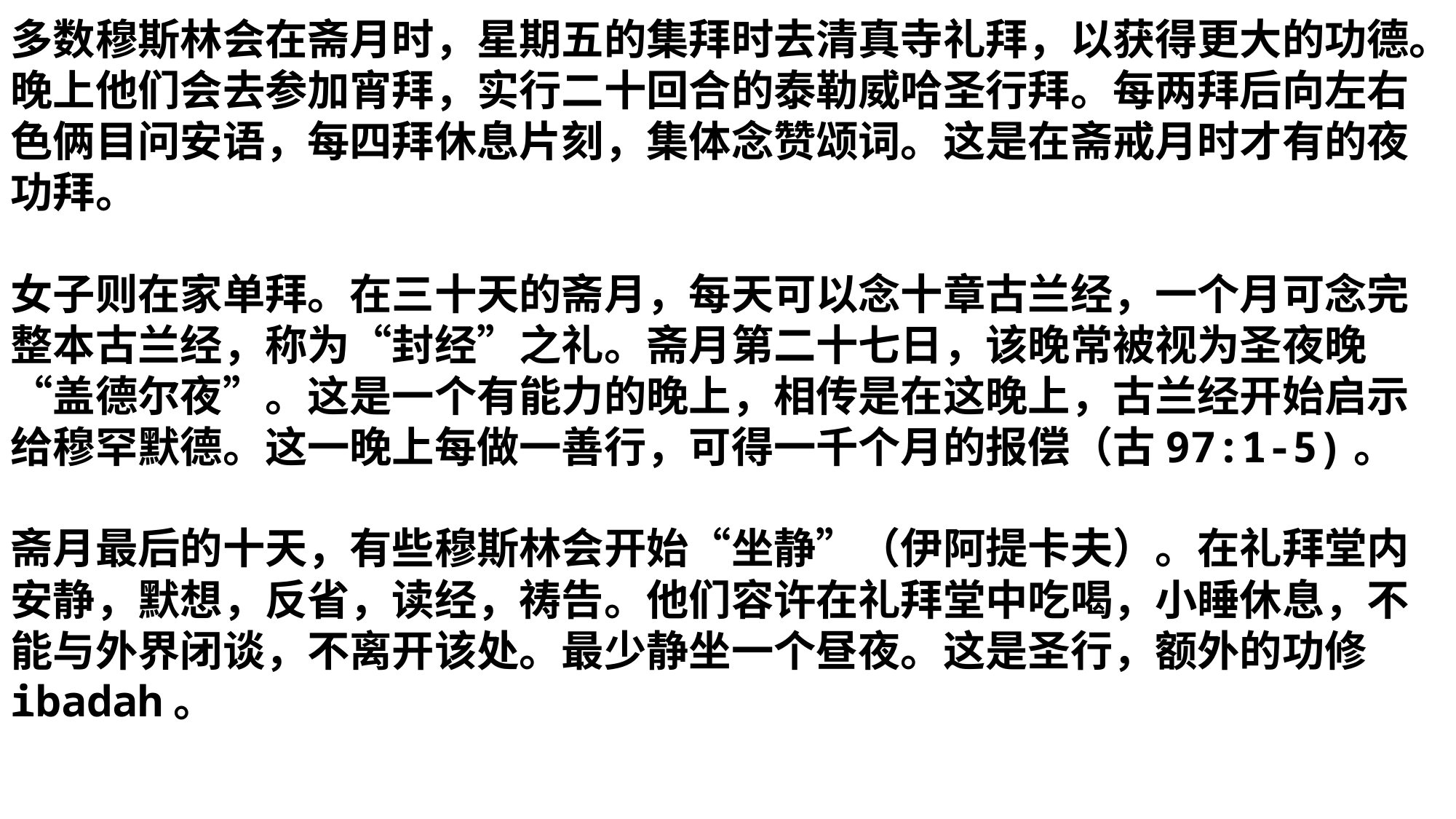

多数穆斯林会在斋月时，星期五的集拜时去清真寺礼拜，以获得更大的功德。晚上他们会去参加宵拜，实行二十回合的泰勒威哈圣行拜。每两拜后向左右色俩目问安语，每四拜休息片刻，集体念赞颂词。这是在斋戒月时才有的夜功拜。

女子则在家单拜。在三十天的斋月，每天可以念十章古兰经，一个月可念完整本古兰经，称为“封经”之礼。斋月第二十七日，该晚常被视为圣夜晚“盖德尔夜”。这是一个有能力的晚上，相传是在这晚上，古兰经开始启示给穆罕默德。这一晚上每做一善行，可得一千个月的报偿（古97:1-5)。

斋月最后的十天，有些穆斯林会开始“坐静”（伊阿提卡夫）。在礼拜堂内安静，默想，反省，读经，祷告。他们容许在礼拜堂中吃喝，小睡休息，不能与外界闭谈，不离开该处。最少静坐一个昼夜。这是圣行，额外的功修ibadah。